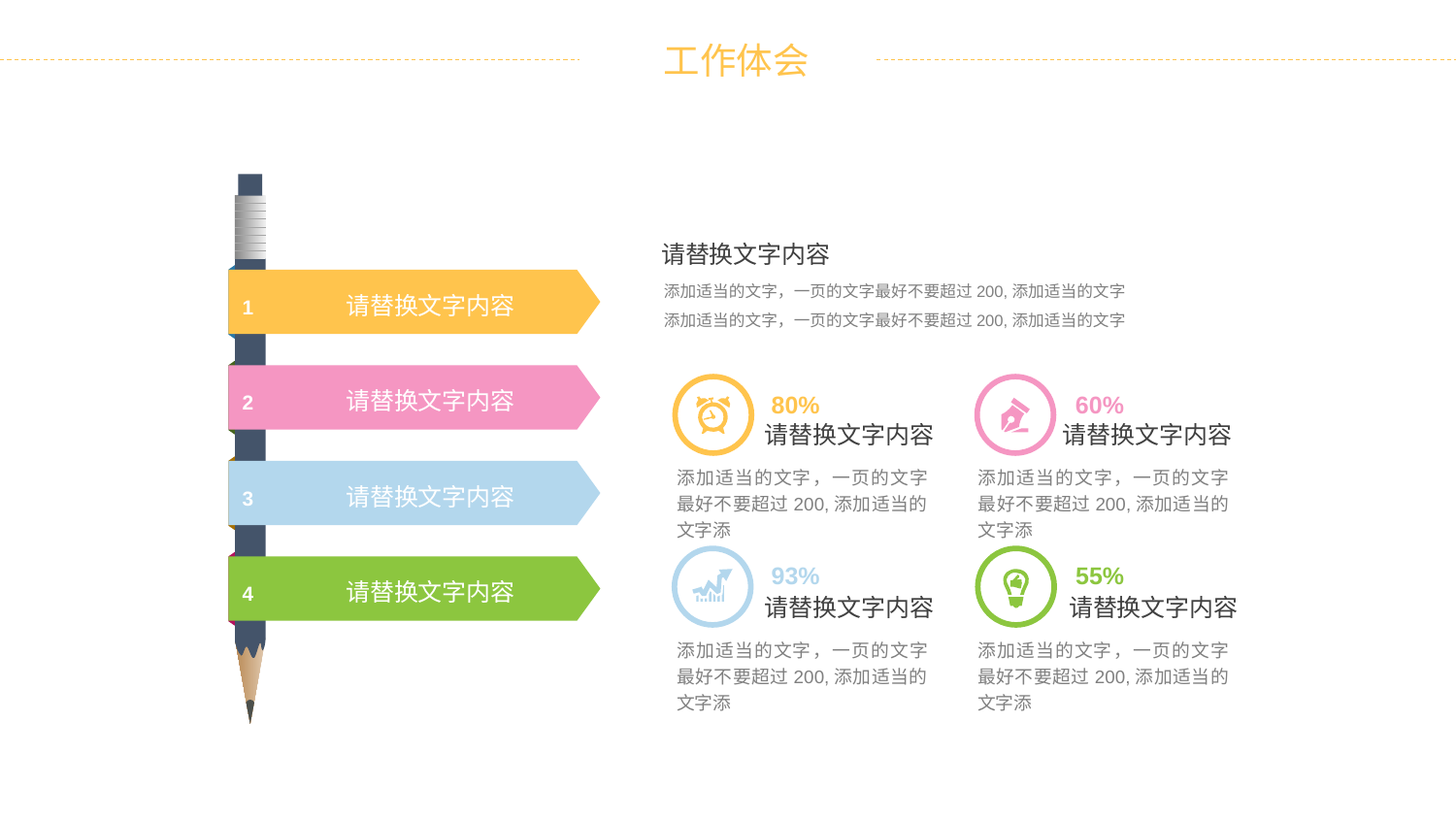

请替换文字内容
1

请替换文字内容
2

请替换文字内容
3

请替换文字内容
4

请替换文字内容
添加适当的文字，一页的文字最好不要超过200,添加适当的文字添加适当的文字，一页的文字最好不要超过200,添加适当的文字

80%
60%

请替换文字内容
请替换文字内容
添加适当的文字，一页的文字最好不要超过200,添加适当的文字添
添加适当的文字，一页的文字最好不要超过200,添加适当的文字添

93%
55%

请替换文字内容
请替换文字内容
添加适当的文字，一页的文字最好不要超过200,添加适当的文字添
添加适当的文字，一页的文字最好不要超过200,添加适当的文字添